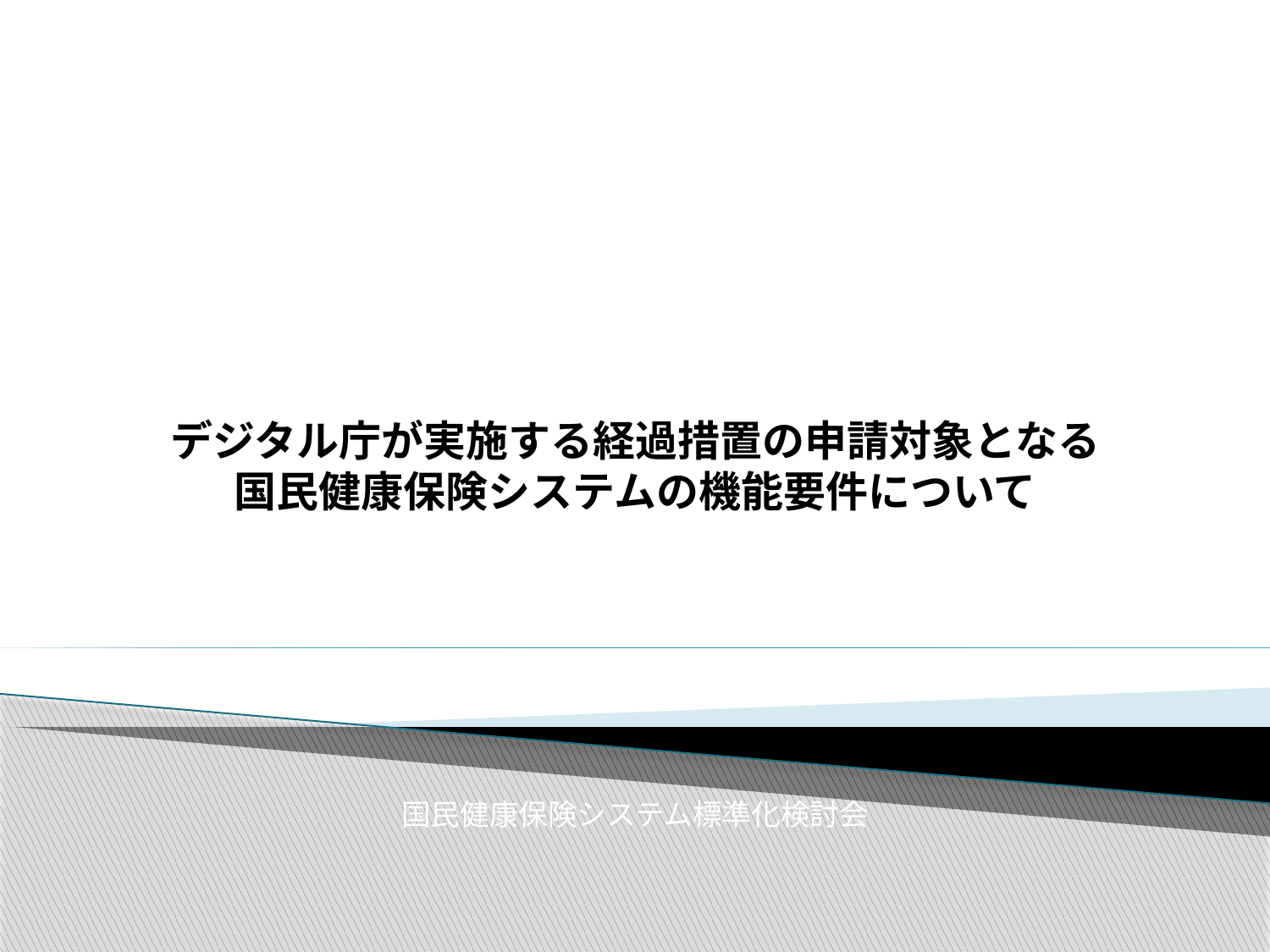

# デジタル庁が実施する経過措置の申請対象となる 国民健康保険システムの機能要件について

国民健康保険システム標準化検討会